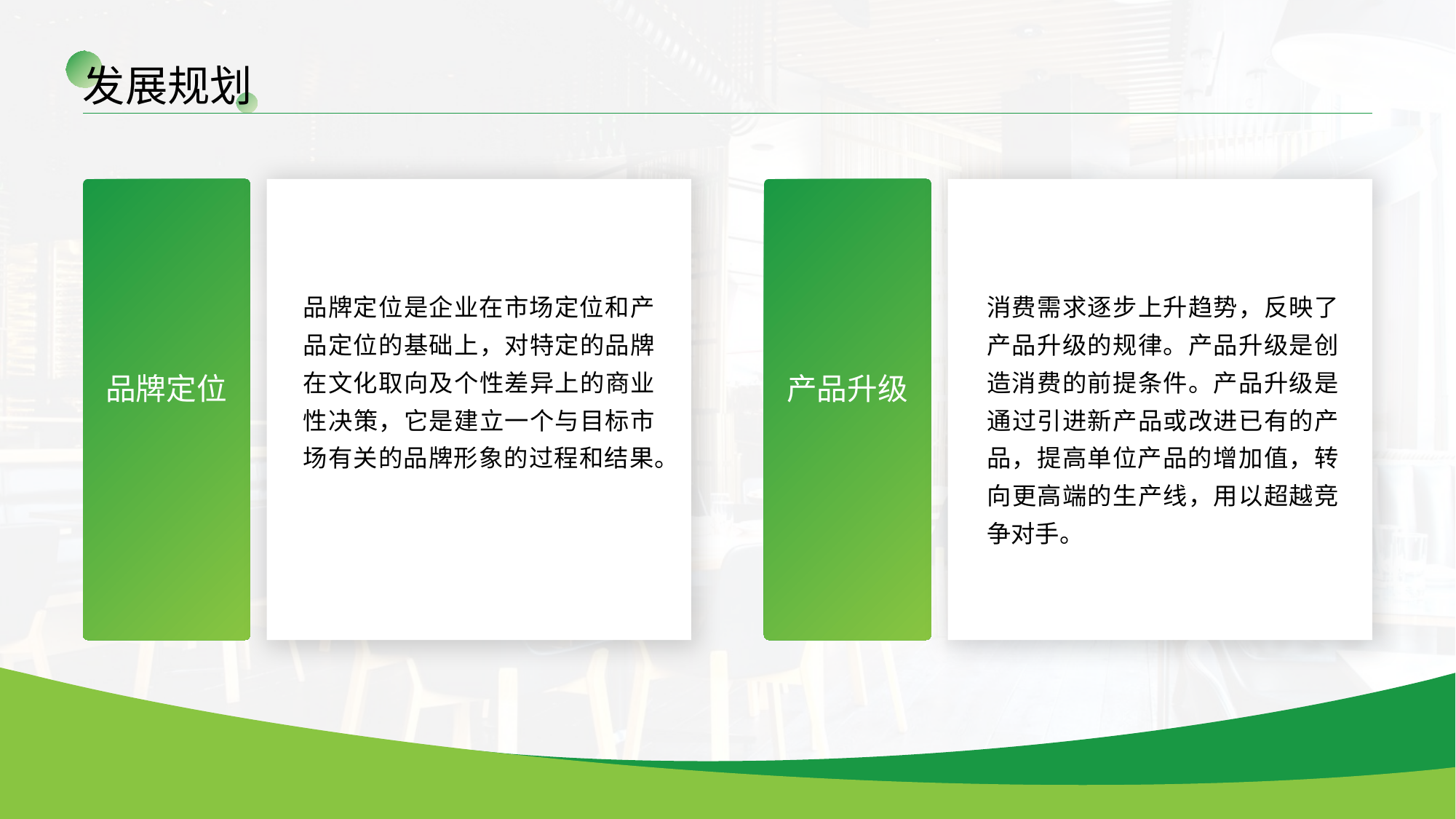

发展规划

品牌定位是企业在市场定位和产品定位的基础上，对特定的品牌在文化取向及个性差异上的商业性决策，它是建立一个与目标市场有关的品牌形象的过程和结果。
消费需求逐步上升趋势，反映了产品升级的规律。产品升级是创造消费的前提条件。产品升级是通过引进新产品或改进已有的产品，提高单位产品的增加值，转向更高端的生产线，用以超越竞争对手。
品牌定位
产品升级